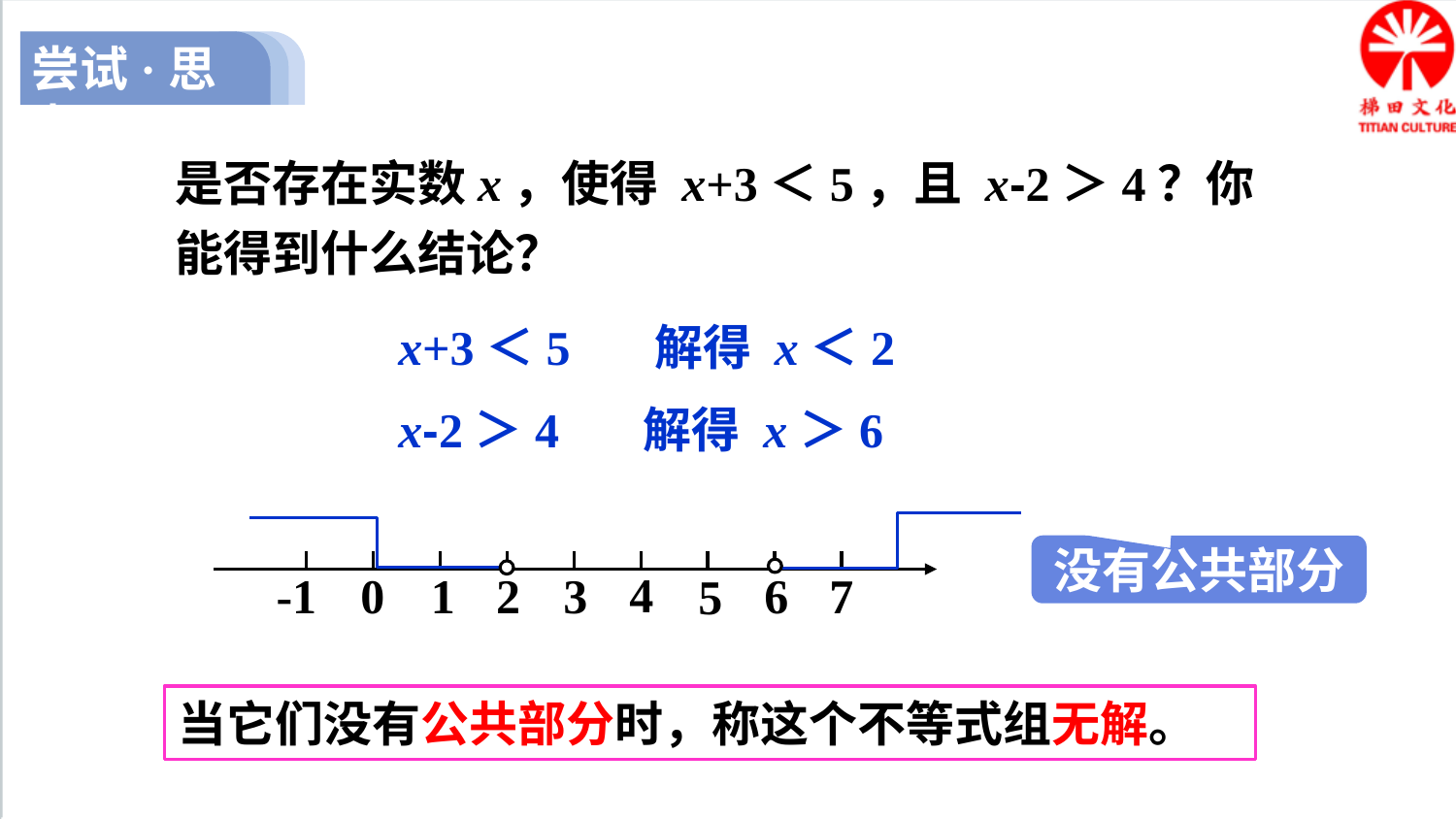

尝试·思考

是否存在实数x，使得 x+3＜5，且 x-2＞4？你能得到什么结论？
x+3＜5      解得 x＜2
x-2＞4      解得 x＞6
4
-1
0
1
2
3
6
7
5

没有公共部分
当它们没有公共部分时，称这个不等式组无解。